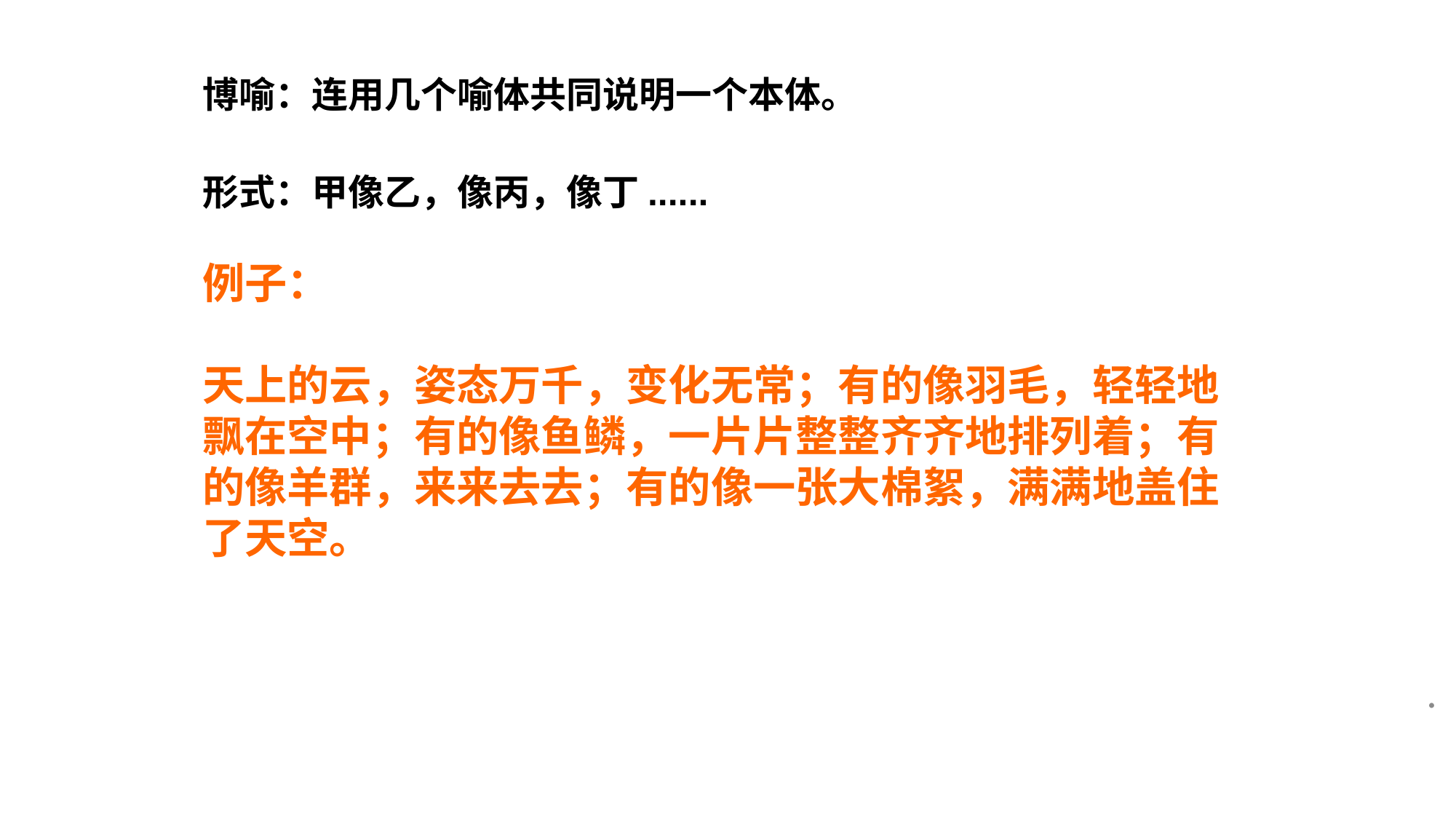

# 博喻：连用几个喻体共同说明一个本体。
形式：甲像乙，像丙，像丁......
例子：

天上的云，姿态万千，变化无常；有的像羽毛，轻轻地飘在空中；有的像鱼鳞，一片片整整齐齐地排列着；有的像羊群，来来去去；有的像一张大棉絮，满满地盖住了天空。
.